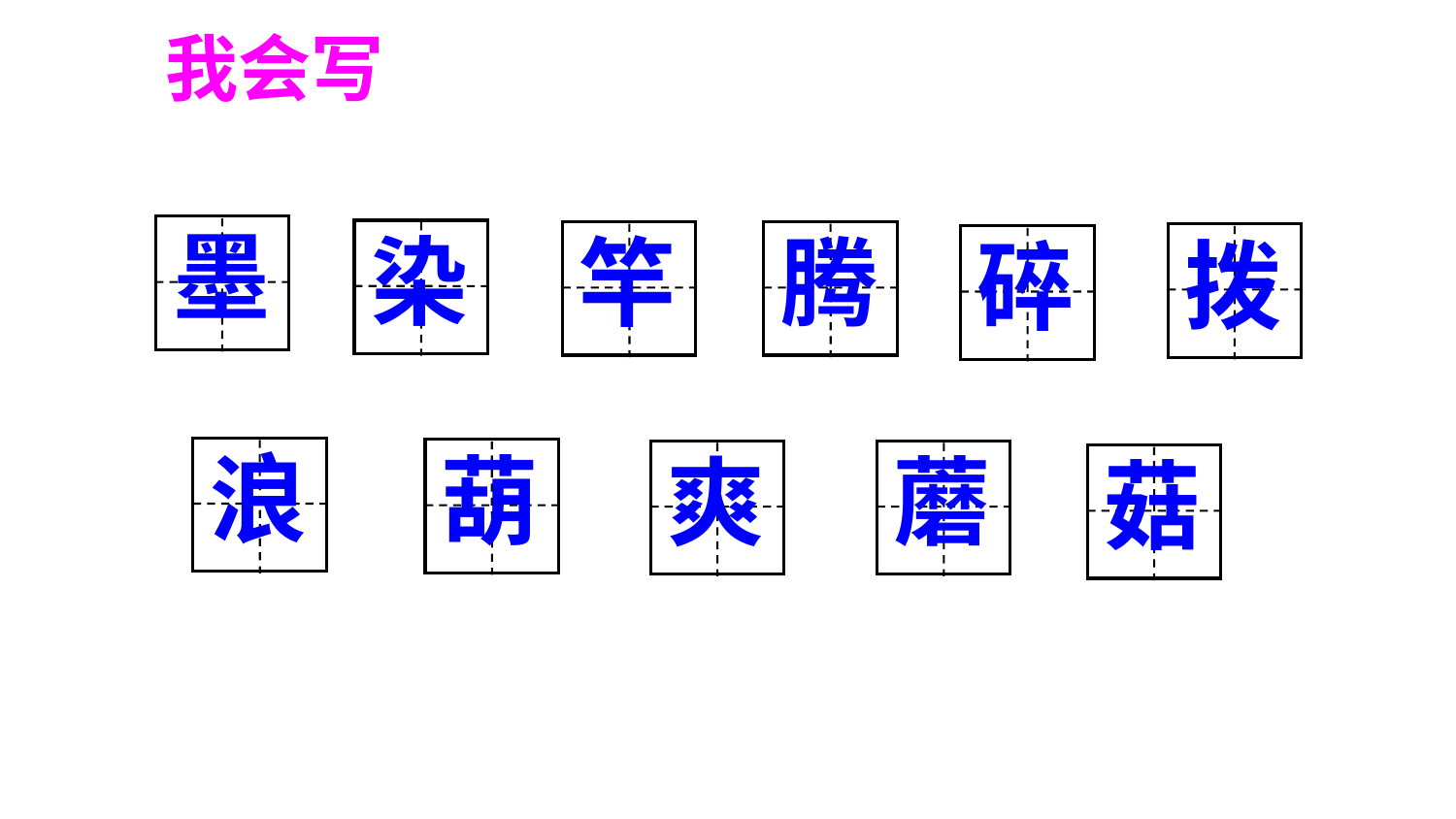

我会写
墨

染

竿

腾

拨

碎

浪

葫

爽

蘑

菇